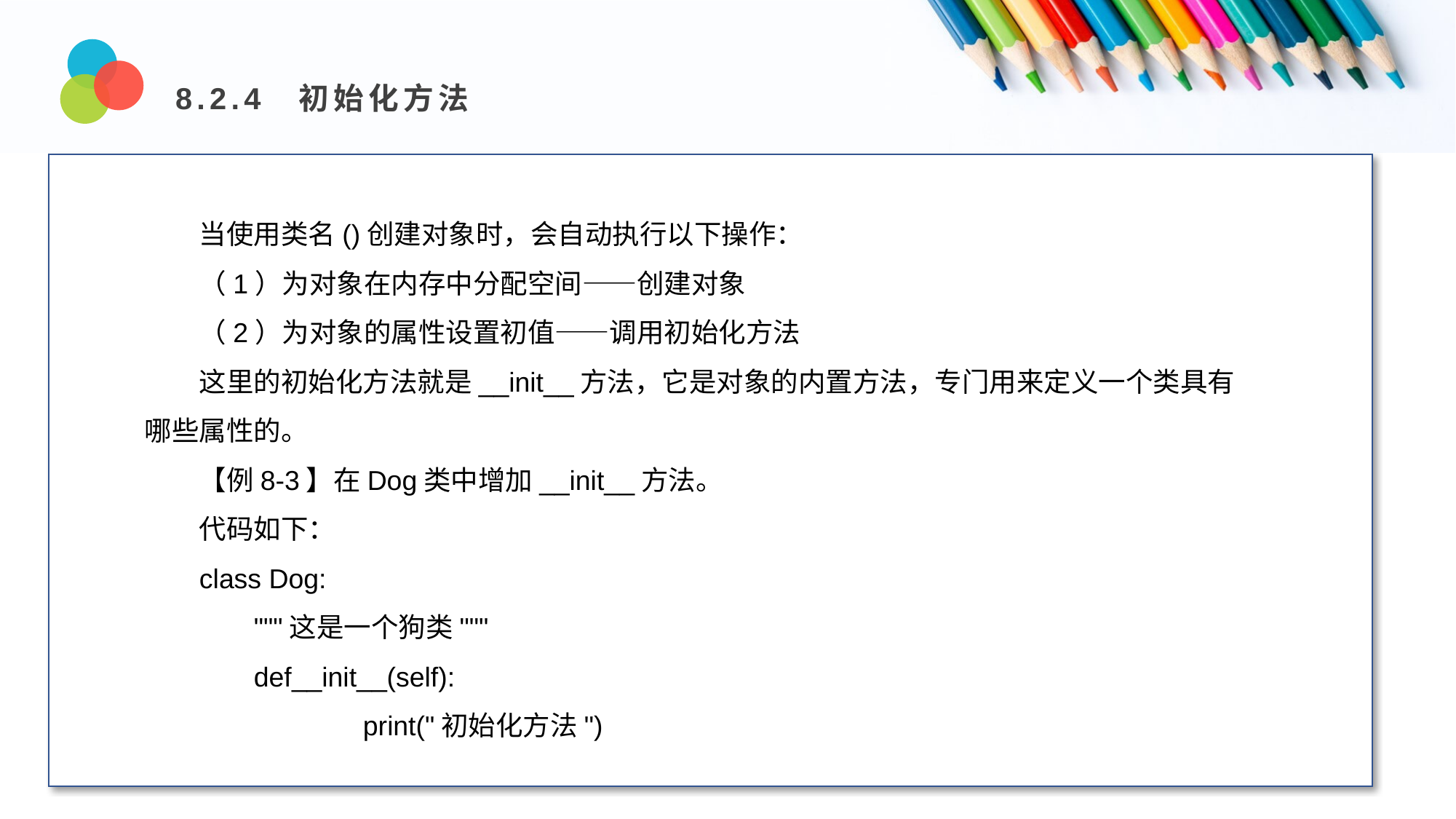

8.2.4  初始化方法
Design and Production
当使用类名()创建对象时，会自动执行以下操作：
（1）为对象在内存中分配空间——创建对象
（2）为对象的属性设置初值——调用初始化方法
这里的初始化方法就是__init__方法，它是对象的内置方法，专门用来定义一个类具有哪些属性的。
【例8-3】在Dog类中增加__init__方法。
代码如下：
class Dog:
	"""这是一个狗类"""
	def__init__(self):
		print("初始化方法")